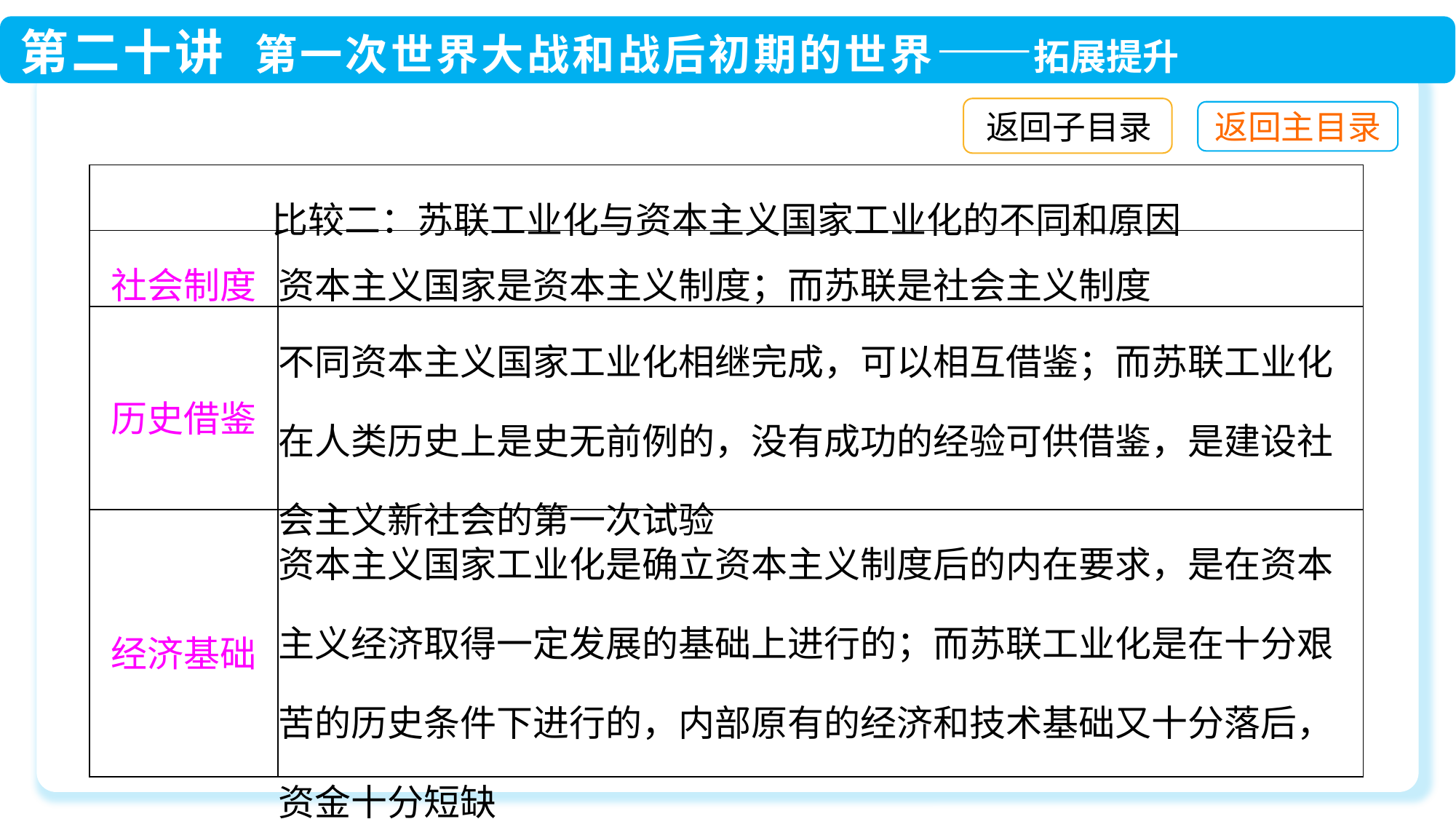

返回子目录
| 比较二：苏联工业化与资本主义国家工业化的不同和原因 |  |
| --- | --- |
| 社会制度 | 资本主义国家是资本主义制度；而苏联是社会主义制度 |
| 历史借鉴 | 不同资本主义国家工业化相继完成，可以相互借鉴；而苏联工业化在人类历史上是史无前例的，没有成功的经验可供借鉴，是建设社会主义新社会的第一次试验 |
| 经济基础 | 资本主义国家工业化是确立资本主义制度后的内在要求，是在资本主义经济取得一定发展的基础上进行的；而苏联工业化是在十分艰苦的历史条件下进行的，内部原有的经济和技术基础又十分落后，资金十分短缺 |